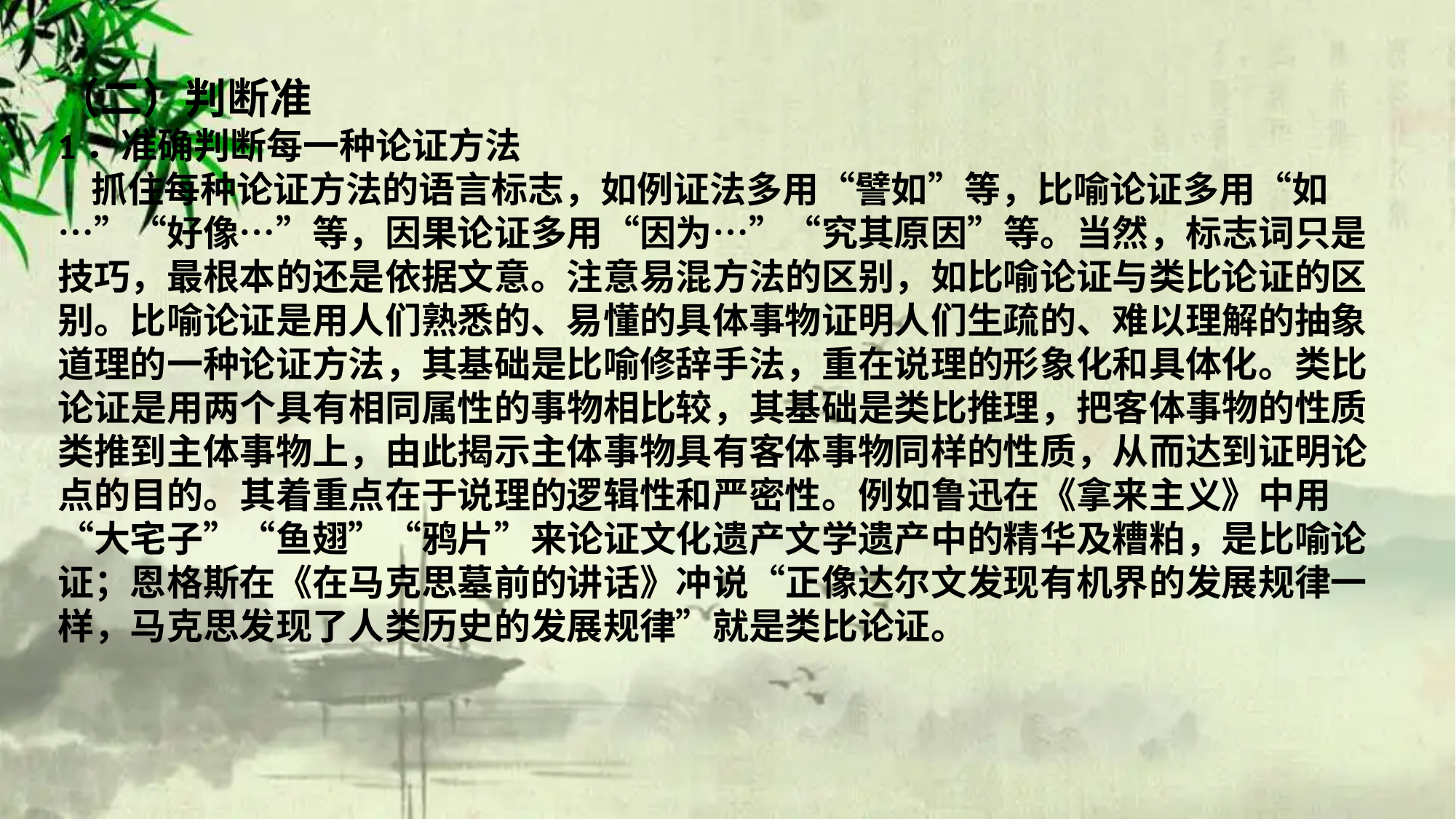

（二）判断准
1．准确判断每一种论证方法
   抓住每种论证方法的语言标志，如例证法多用“譬如”等，比喻论证多用“如…”“好像…”等，因果论证多用“因为…”“究其原因”等。当然，标志词只是技巧，最根本的还是依据文意。注意易混方法的区别，如比喻论证与类比论证的区别。比喻论证是用人们熟悉的、易懂的具体事物证明人们生疏的、难以理解的抽象道理的一种论证方法，其基础是比喻修辞手法，重在说理的形象化和具体化。类比论证是用两个具有相同属性的事物相比较，其基础是类比推理，把客体事物的性质类推到主体事物上，由此揭示主体事物具有客体事物同样的性质，从而达到证明论点的目的。其着重点在于说理的逻辑性和严密性。例如鲁迅在《拿来主义》中用“大宅子”“鱼翅”“鸦片”来论证文化遗产文学遗产中的精华及糟粕，是比喻论证；恩格斯在《在马克思墓前的讲话》冲说“正像达尔文发现有机界的发展规律一样，马克思发现了人类历史的发展规律”就是类比论证。